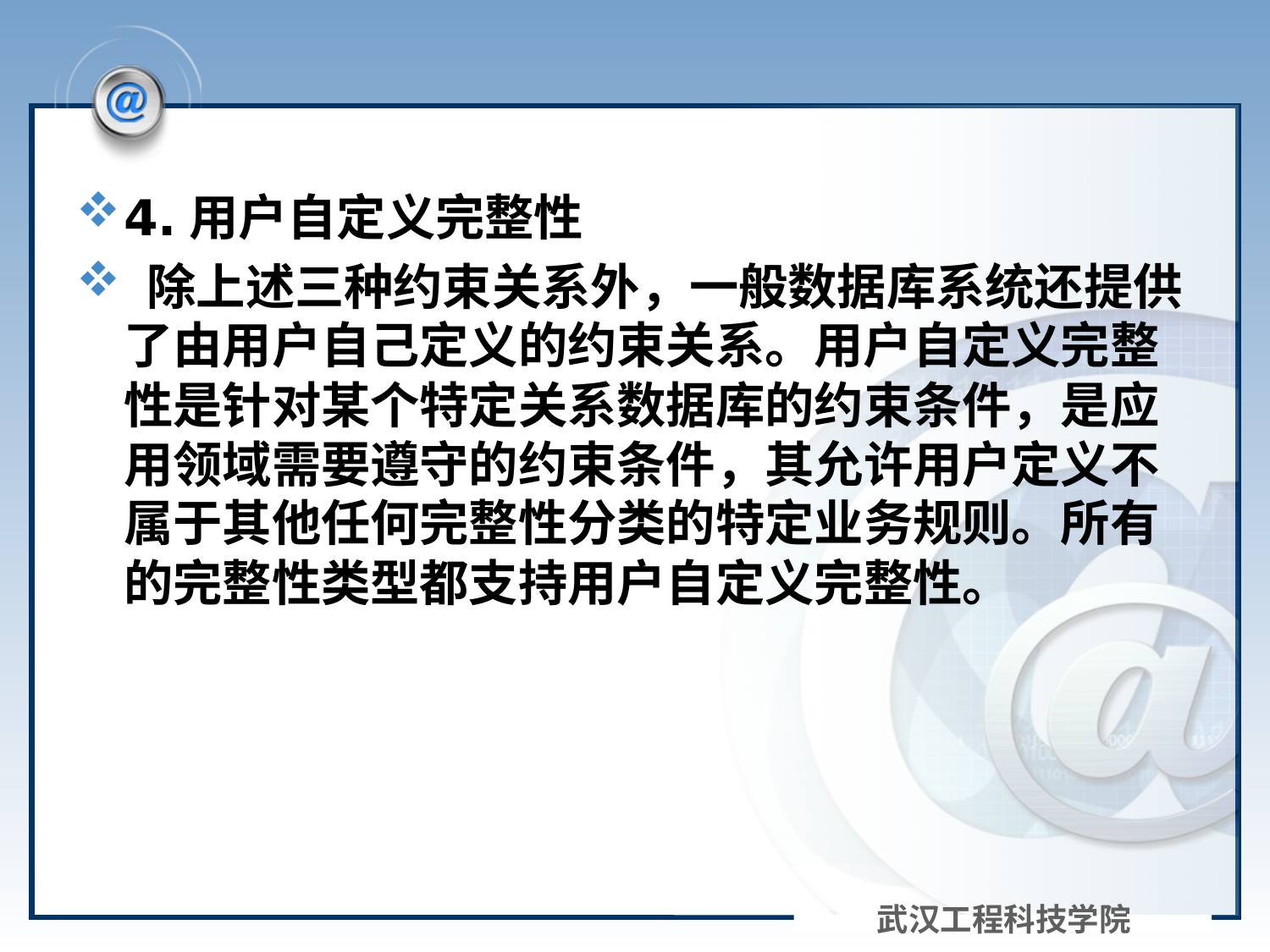

#
4.用户自定义完整性
 除上述三种约束关系外，一般数据库系统还提供了由用户自己定义的约束关系。用户自定义完整性是针对某个特定关系数据库的约束条件，是应用领域需要遵守的约束条件，其允许用户定义不属于其他任何完整性分类的特定业务规则。所有的完整性类型都支持用户自定义完整性。
武汉工程科技学院